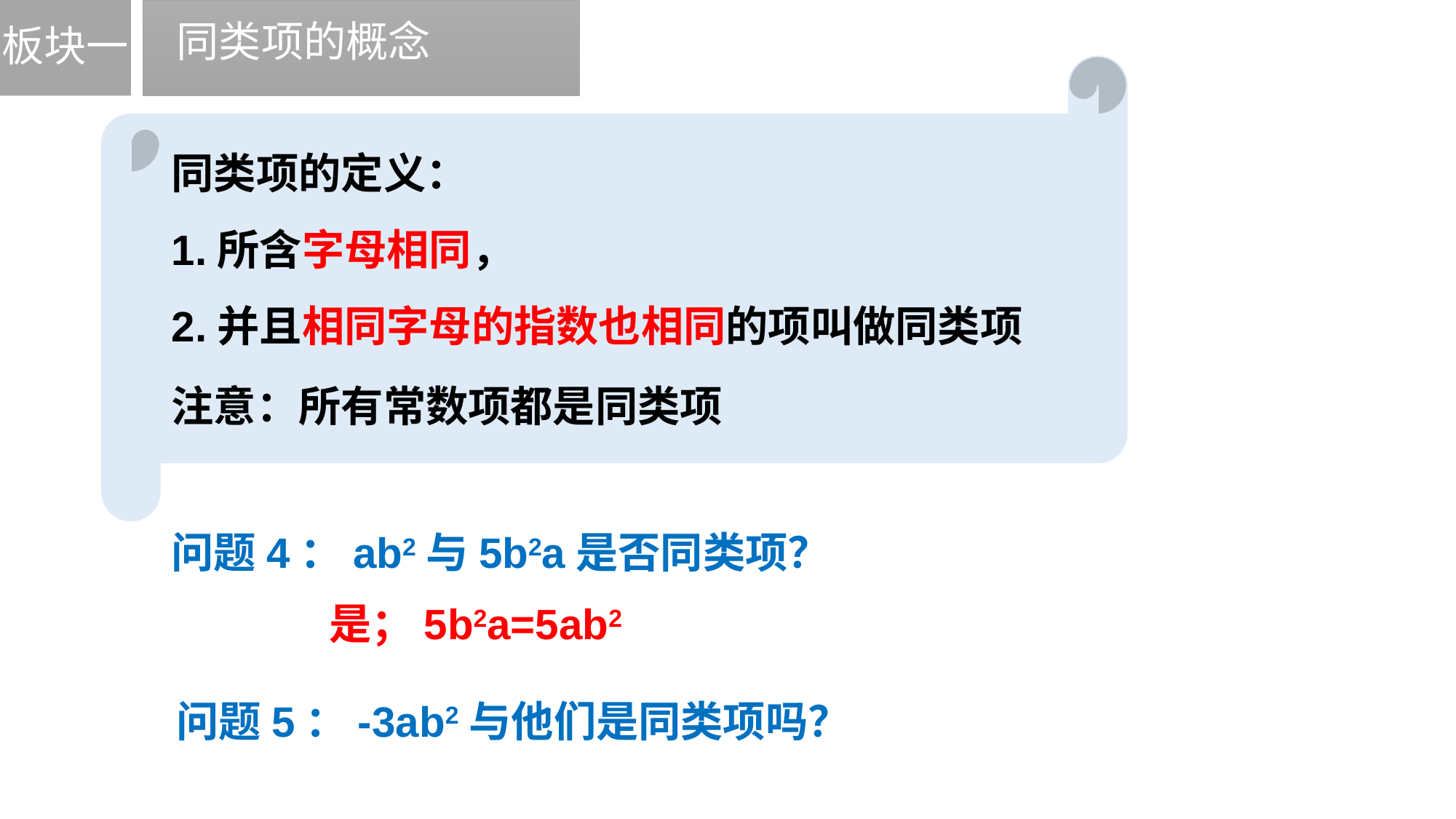

板块一
同类项的概念

同类项的定义：
1.所含字母相同，
2.并且相同字母的指数也相同的项叫做同类项
注意：所有常数项都是同类项
问题4：ab2与5b2a是否同类项？
是；5b2a=5ab2
问题5：-3ab2与他们是同类项吗？